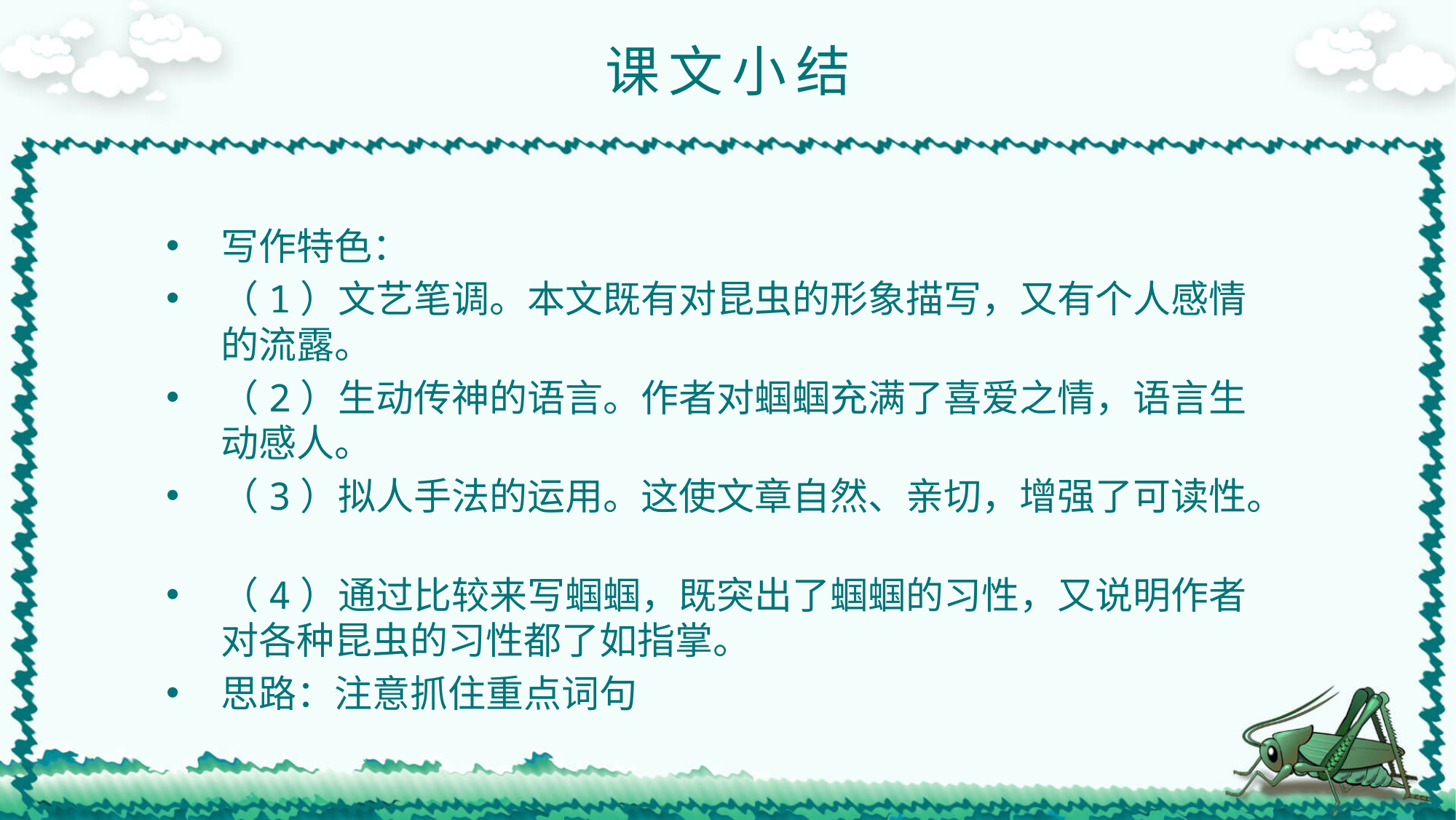

课文小结
写作特色：
（1）文艺笔调。本文既有对昆虫的形象描写，又有个人感情的流露。
（2）生动传神的语言。作者对蝈蝈充满了喜爱之情，语言生动感人。
（3）拟人手法的运用。这使文章自然、亲切，增强了可读性。
（4）通过比较来写蝈蝈，既突出了蝈蝈的习性，又说明作者对各种昆虫的习性都了如指掌。
思路：注意抓住重点词句